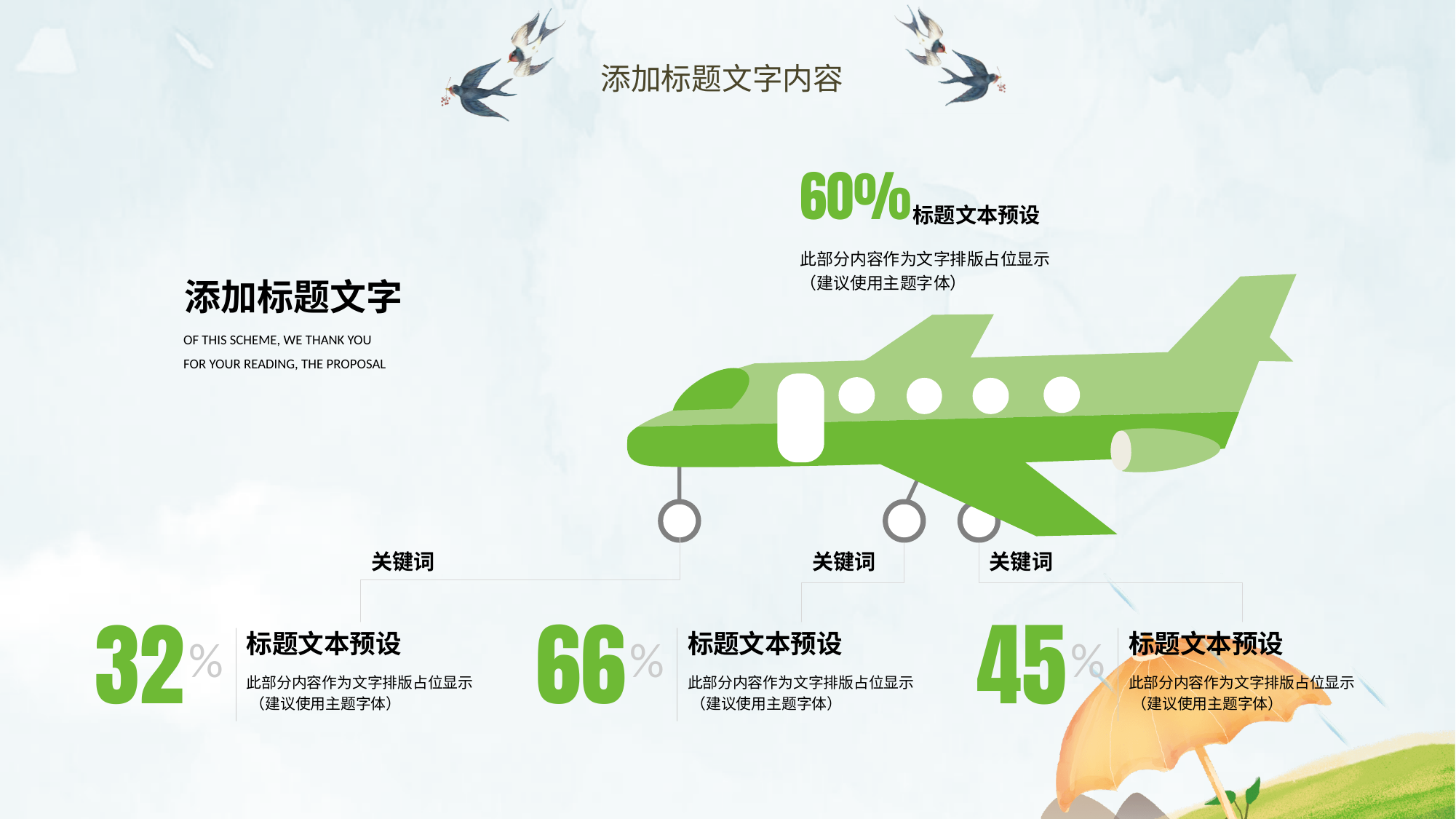

添加标题文字内容
60%
标题文本预设
此部分内容作为文字排版占位显示
（建议使用主题字体）

关键词
关键词
关键词
32
标题文本预设
%
此部分内容作为文字排版占位显示
 （建议使用主题字体）
66
标题文本预设
%
此部分内容作为文字排版占位显示
 （建议使用主题字体）
45
标题文本预设
%
此部分内容作为文字排版占位显示
 （建议使用主题字体）
添加标题文字
OF THIS SCHEME, WE THANK YOU FOR YOUR READING, THE PROPOSAL